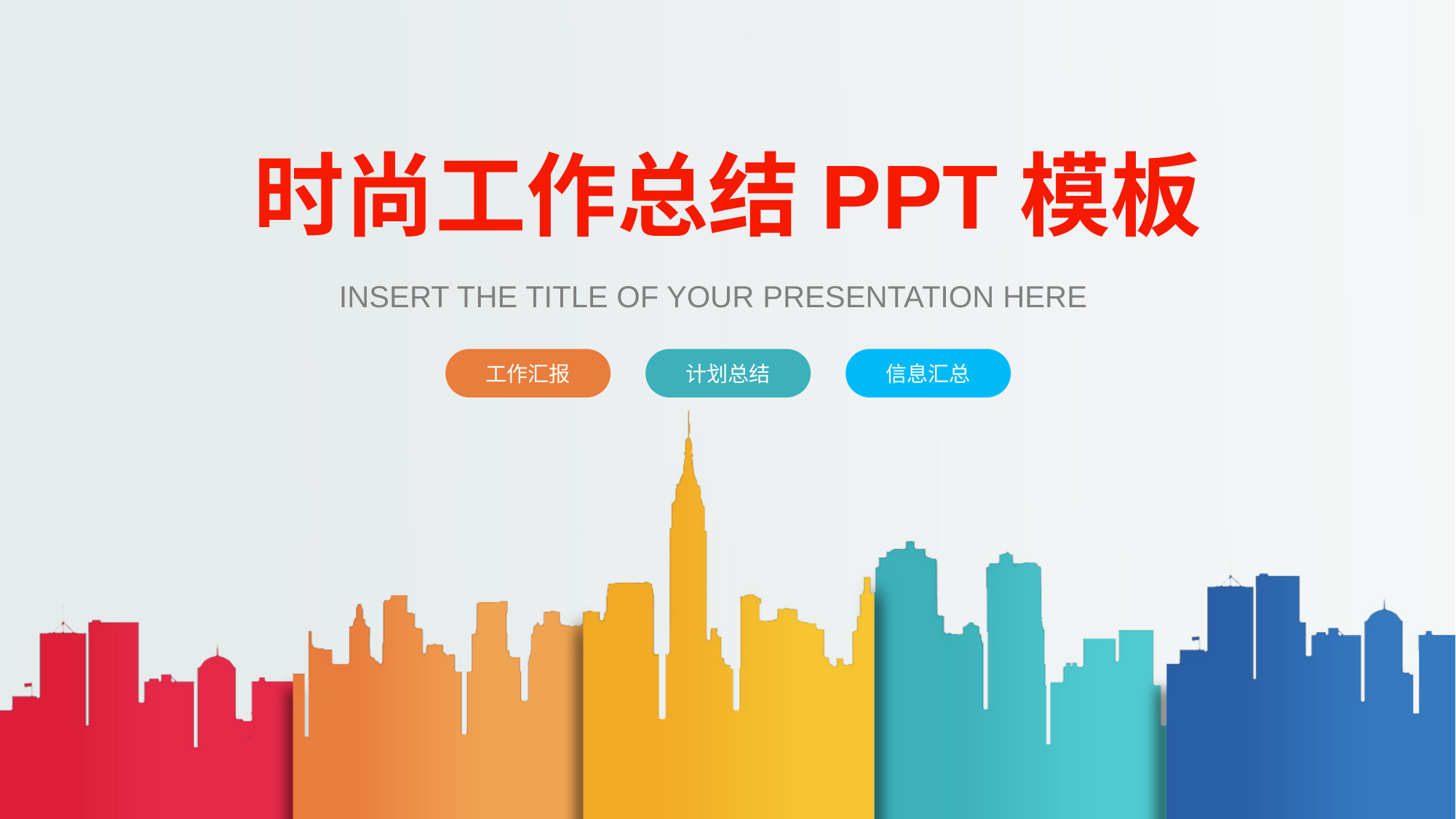

时尚工作总结PPT模板
INSERT THE TITLE OF YOUR PRESENTATION HERE
工作汇报
计划总结
信息汇总